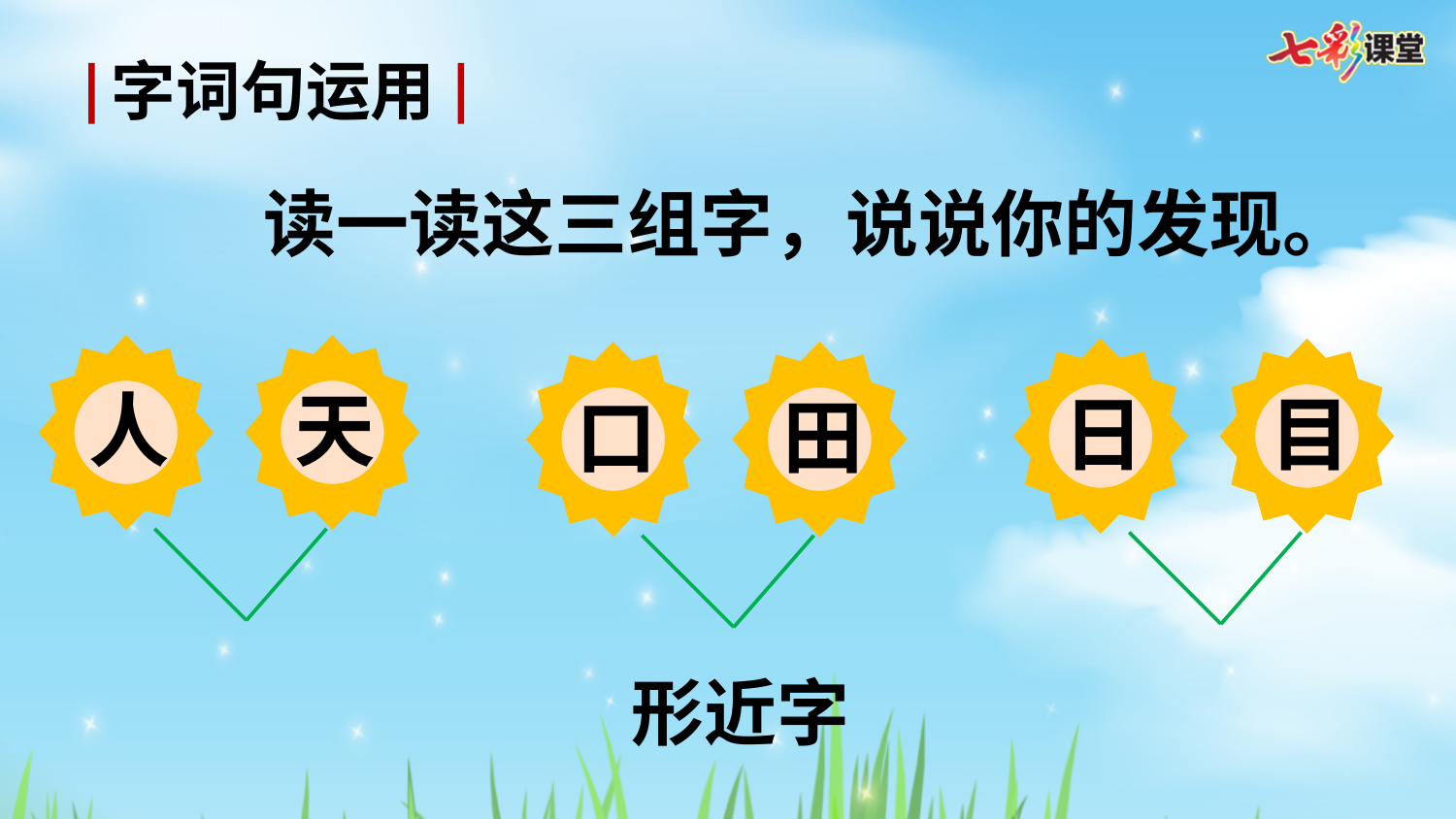

字词句运用

读一读这三组字，说说你的发现。

人

天

日

目

口

田
形近字